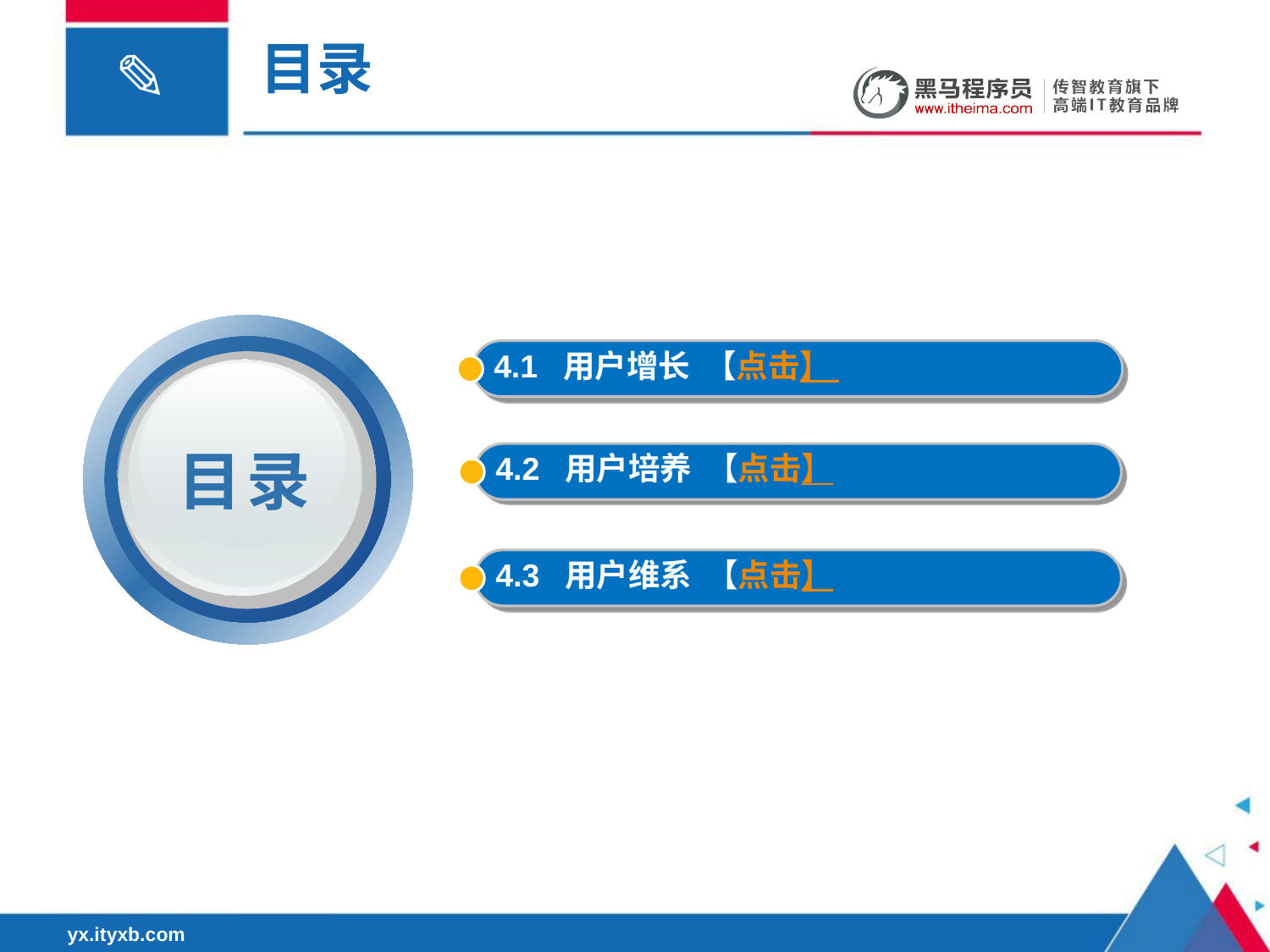

目录

4.1  用户增长  【点击】

目录
4.2  用户培养  【点击】

4.3  用户维系  【点击】